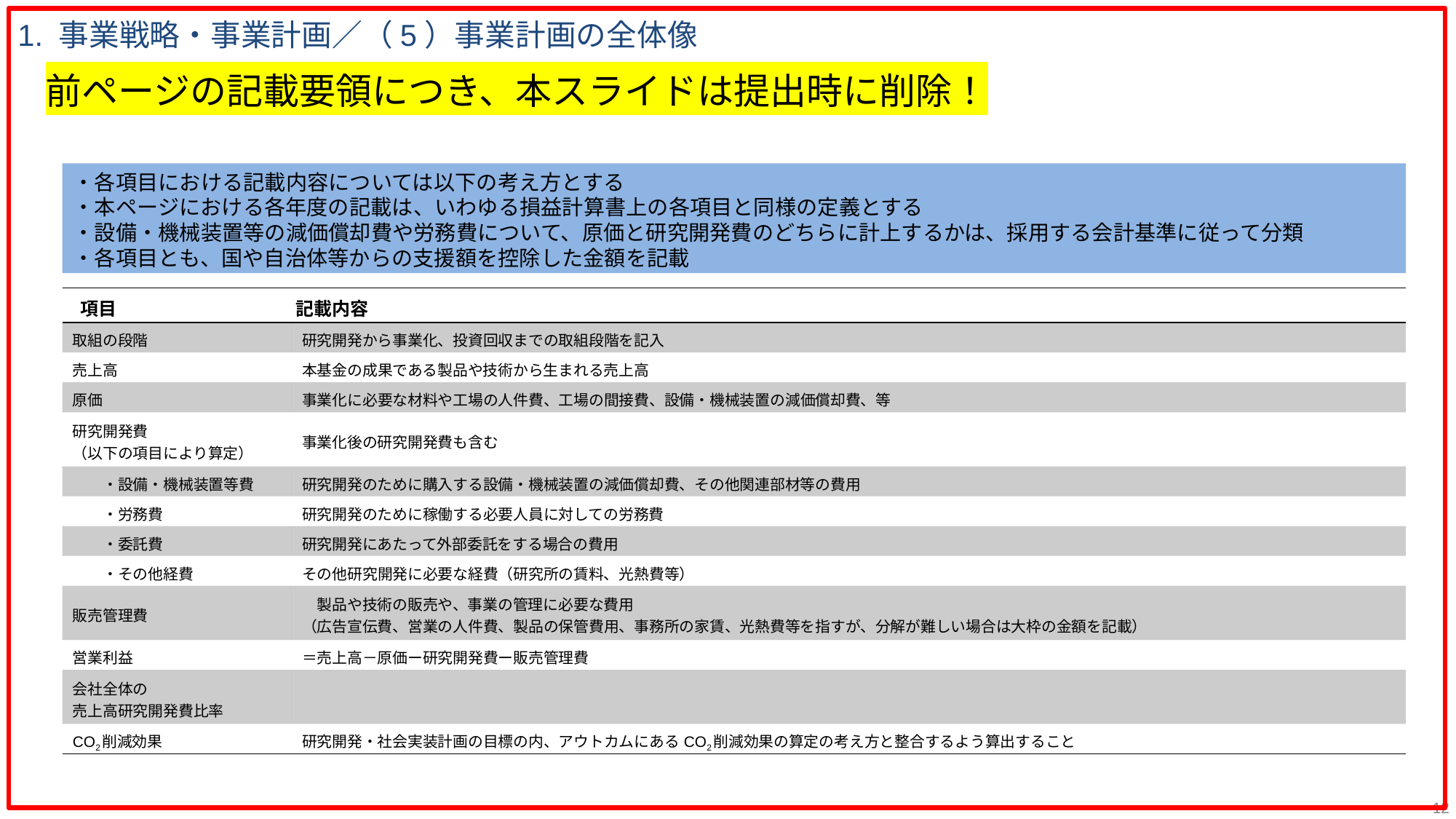

1. 事業戦略・事業計画／（5）事業計画の全体像
前ページの記載要領につき、本スライドは提出時に削除！
・各項目における記載内容については以下の考え方とする
・本ページにおける各年度の記載は、いわゆる損益計算書上の各項目と同様の定義とする
・設備・機械装置等の減価償却費や労務費について、原価と研究開発費のどちらに計上するかは、採用する会計基準に従って分類
・各項目とも、国や自治体等からの支援額を控除した金額を記載
| 項目 | 記載内容 |
| --- | --- |
| 取組の段階 | 研究開発から事業化、投資回収までの取組段階を記入 |
| 売上高 | 本基金の成果である製品や技術から生まれる売上高 |
| 原価 | 事業化に必要な材料や工場の人件費、工場の間接費、設備・機械装置の減価償却費、等 |
| 研究開発費 （以下の項目により算定） | 事業化後の研究開発費も含む |
| ・設備・機械装置等費 | 研究開発のために購入する設備・機械装置の減価償却費、その他関連部材等の費用 |
| ・労務費 | 研究開発のために稼働する必要人員に対しての労務費 |
| ・委託費 | 研究開発にあたって外部委託をする場合の費用 |
| ・その他経費 | その他研究開発に必要な経費（研究所の賃料、光熱費等） |
| 販売管理費 | 製品や技術の販売や、事業の管理に必要な費用 （広告宣伝費、営業の人件費、製品の保管費用、事務所の家賃、光熱費等を指すが、分解が難しい場合は大枠の金額を記載） |
| 営業利益 | ＝売上高－原価ー研究開発費ー販売管理費 |
| 会社全体の 売上高研究開発費比率 |  |
| CO2削減効果 | 研究開発・社会実装計画の目標の内、アウトカムにあるCO2削減効果の算定の考え方と整合するよう算出すること |